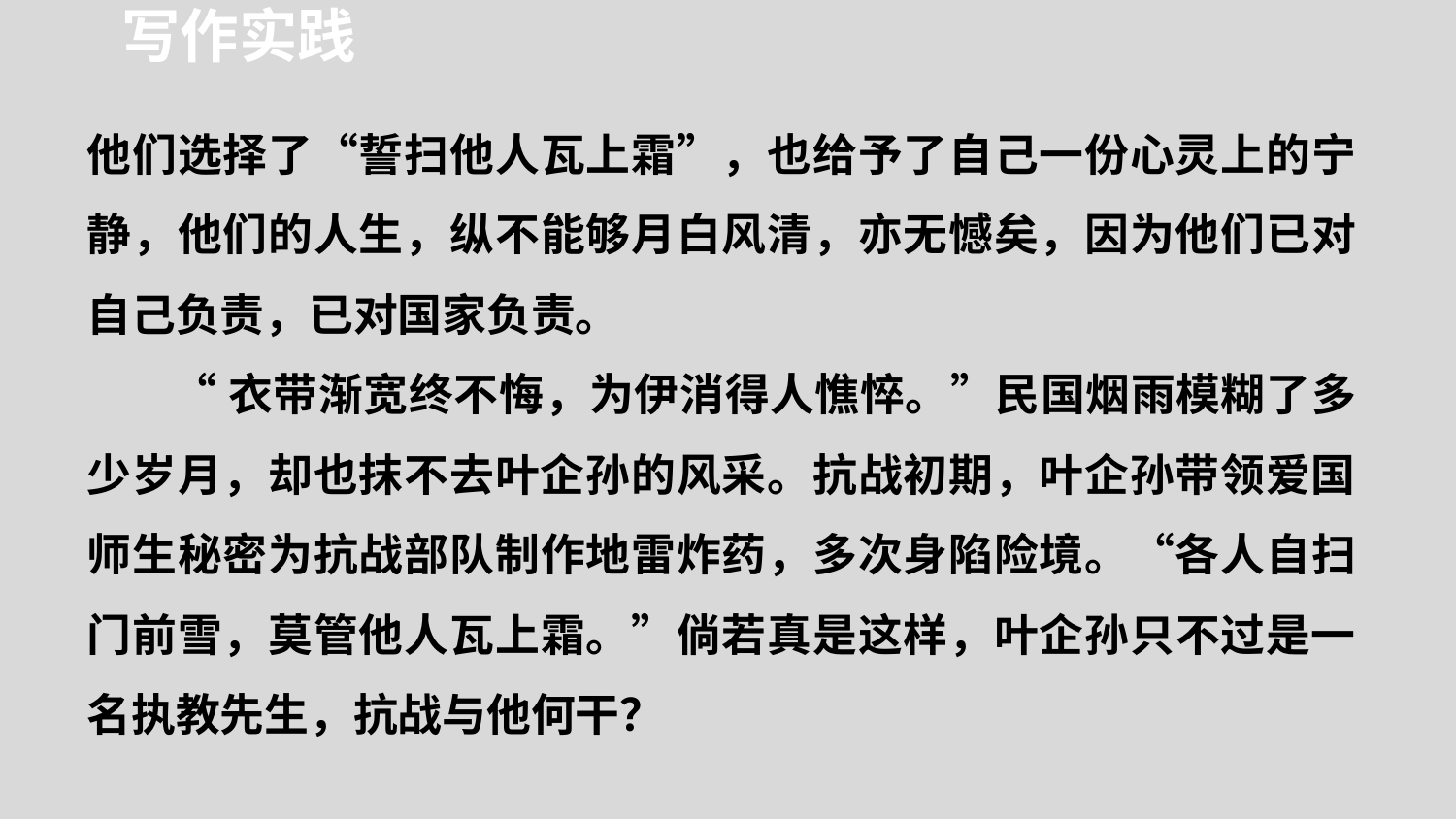

写作实践
他们选择了“誓扫他人瓦上霜”，也给予了自己一份心灵上的宁静，他们的人生，纵不能够月白风清，亦无憾矣，因为他们已对自己负责，已对国家负责。
“衣带渐宽终不悔，为伊消得人憔悴。”民国烟雨模糊了多少岁月，却也抹不去叶企孙的风采。抗战初期，叶企孙带领爱国师生秘密为抗战部队制作地雷炸药，多次身陷险境。“各人自扫门前雪，莫管他人瓦上霜。”倘若真是这样，叶企孙只不过是一名执教先生，抗战与他何干？